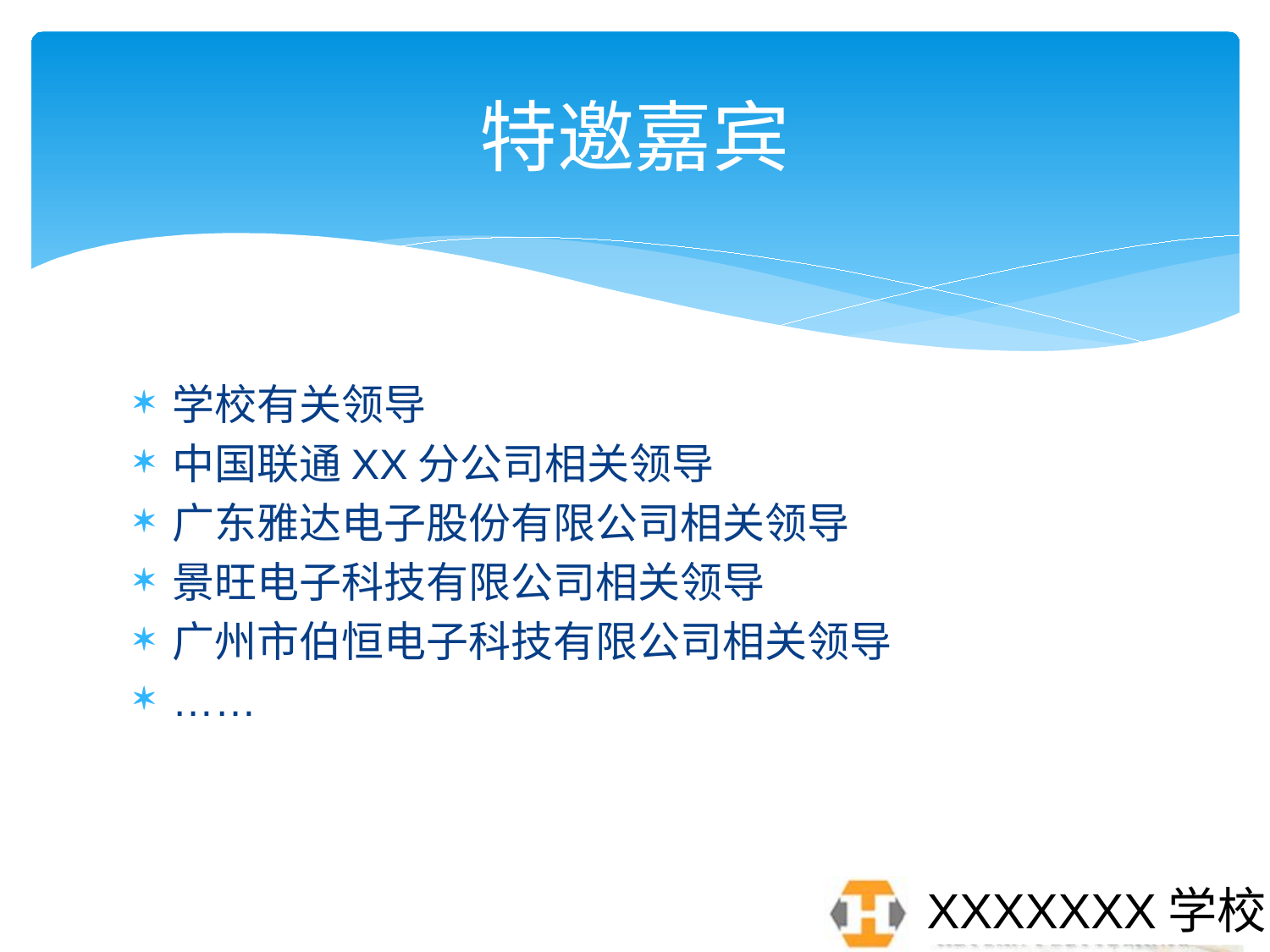

# 特邀嘉宾
学校有关领导
中国联通XX分公司相关领导
广东雅达电子股份有限公司相关领导
景旺电子科技有限公司相关领导
广州市伯恒电子科技有限公司相关领导
……